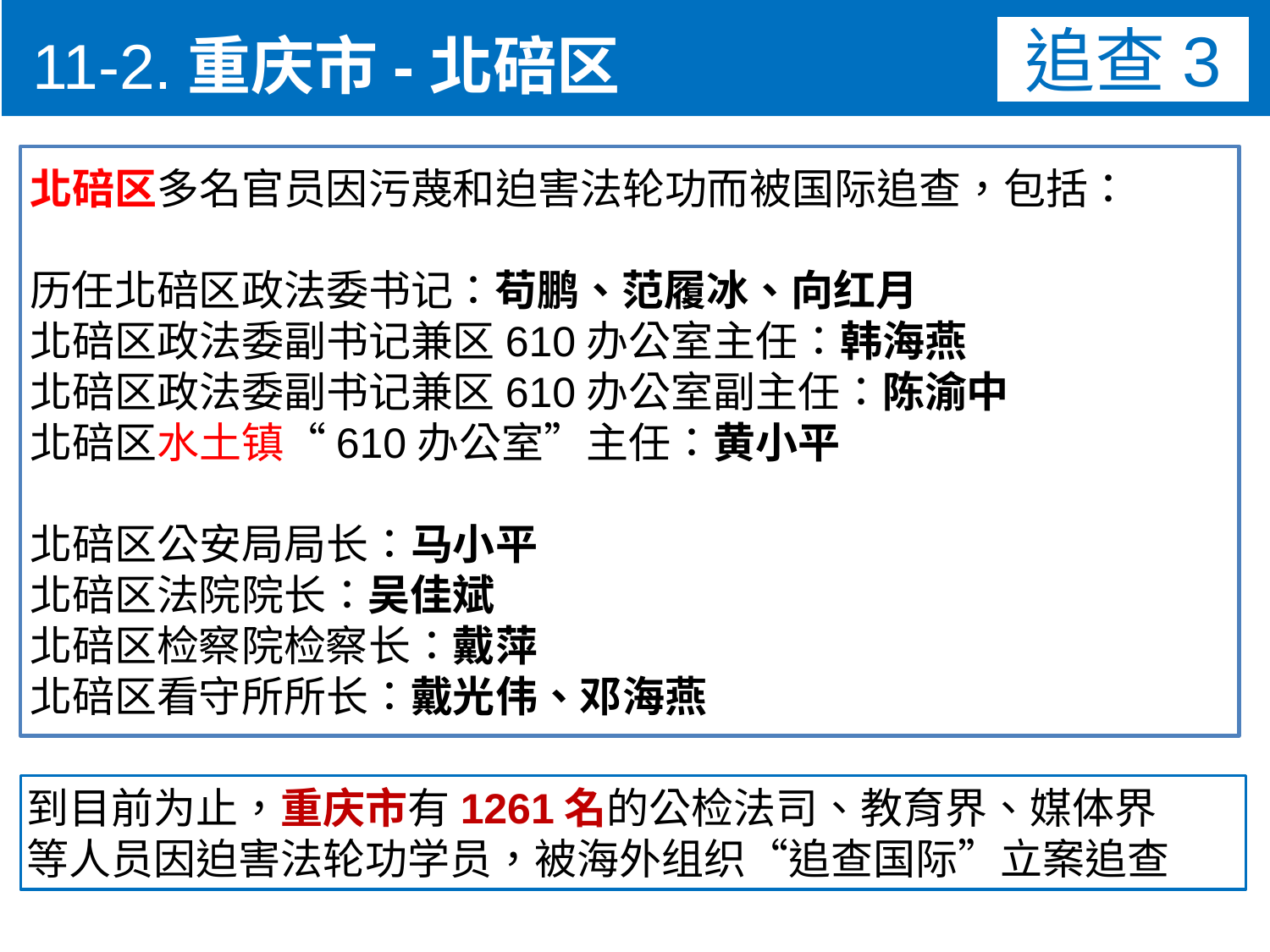

11-2.重庆市-北碚区
追查3
北碚区多名官员因污蔑和迫害法轮功而被国际追查，包括：

历任北碚区政法委书记：苟鹏、范履冰、向红月
北碚区政法委副书记兼区610办公室主任：韩海燕
北碚区政法委副书记兼区610办公室副主任：陈渝中
北碚区水土镇“610办公室”主任：黄小平

北碚区公安局局长：马小平
北碚区法院院长：吴佳斌
北碚区检察院检察长：戴萍
北碚区看守所所长：戴光伟、邓海燕
到目前为止，重庆市有1261名的公检法司、教育界、媒体界
等人员因迫害法轮功学员，被海外组织“追查国际”立案追查